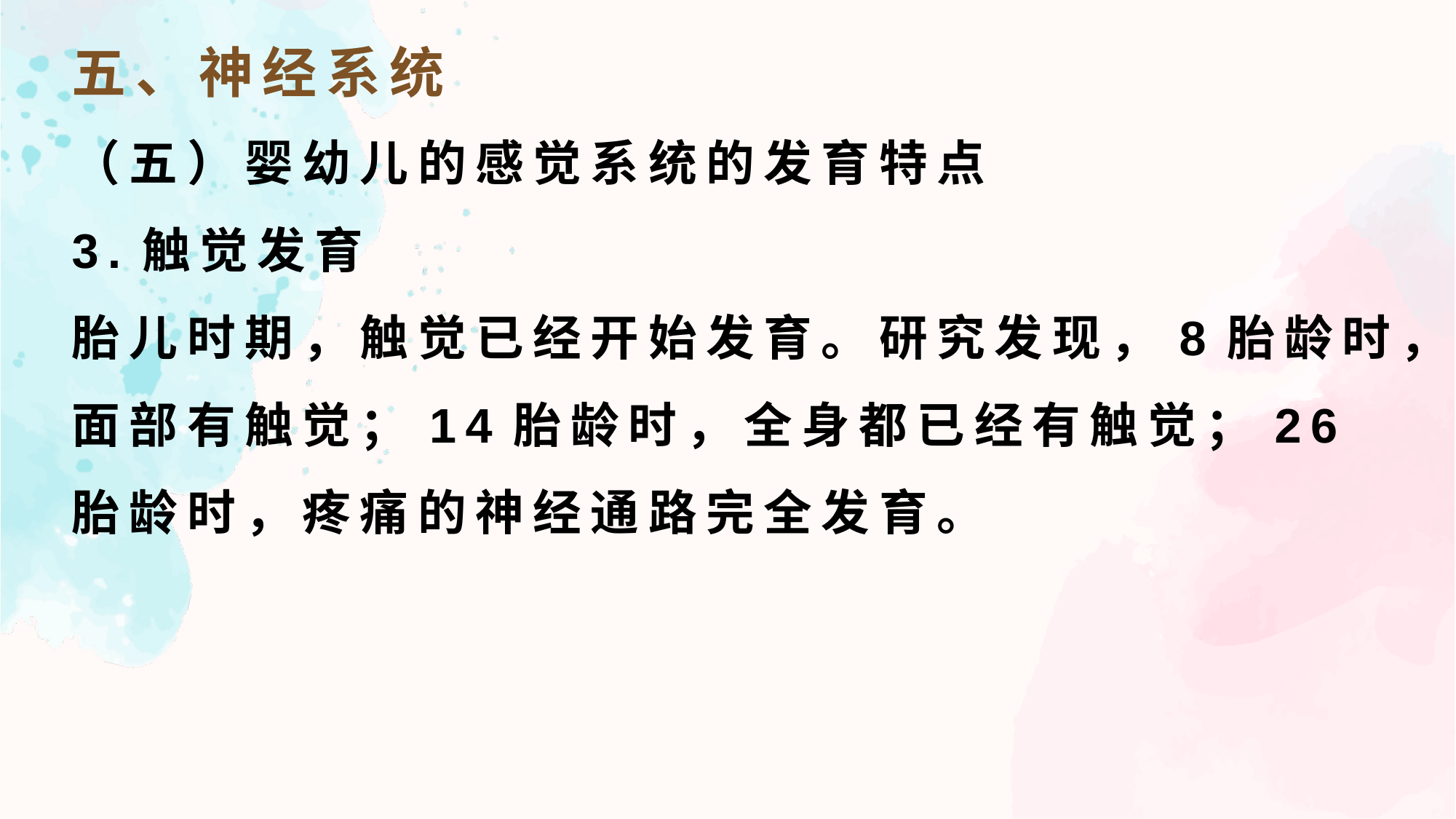

五、神经系统
（五）婴幼儿的感觉系统的发育特点
3.触觉发育
胎儿时期，触觉已经开始发育。研究发现，8胎龄时，面部有触觉；14胎龄时，全身都已经有触觉；26胎龄时，疼痛的神经通路完全发育。